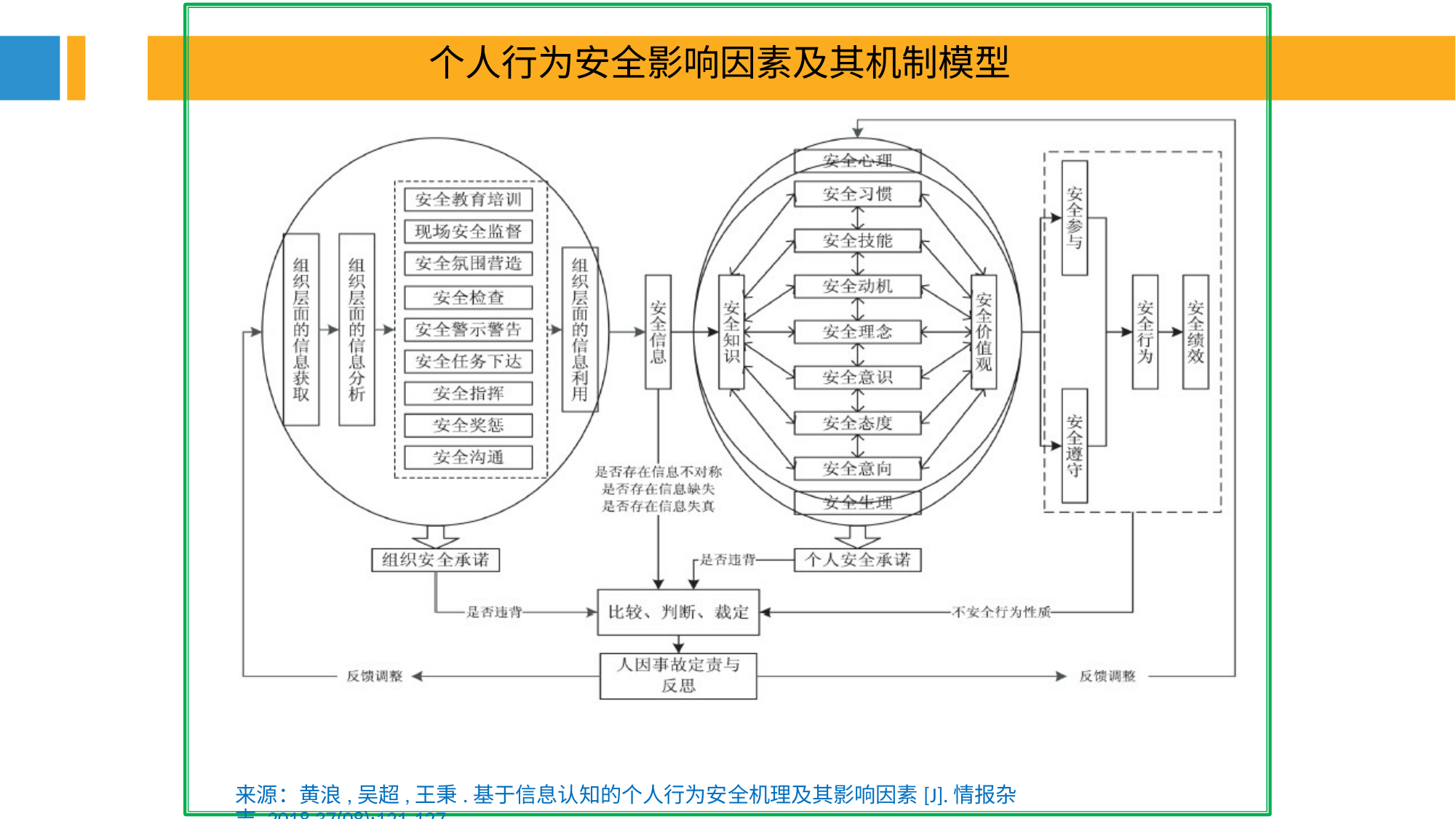

个人行为安全影响因素及其机制模型

来源：黄浪,吴超,王秉.基于信息认知的个人行为安全机理及其影响因素[J].情报杂志,2018,37(08):121-127.